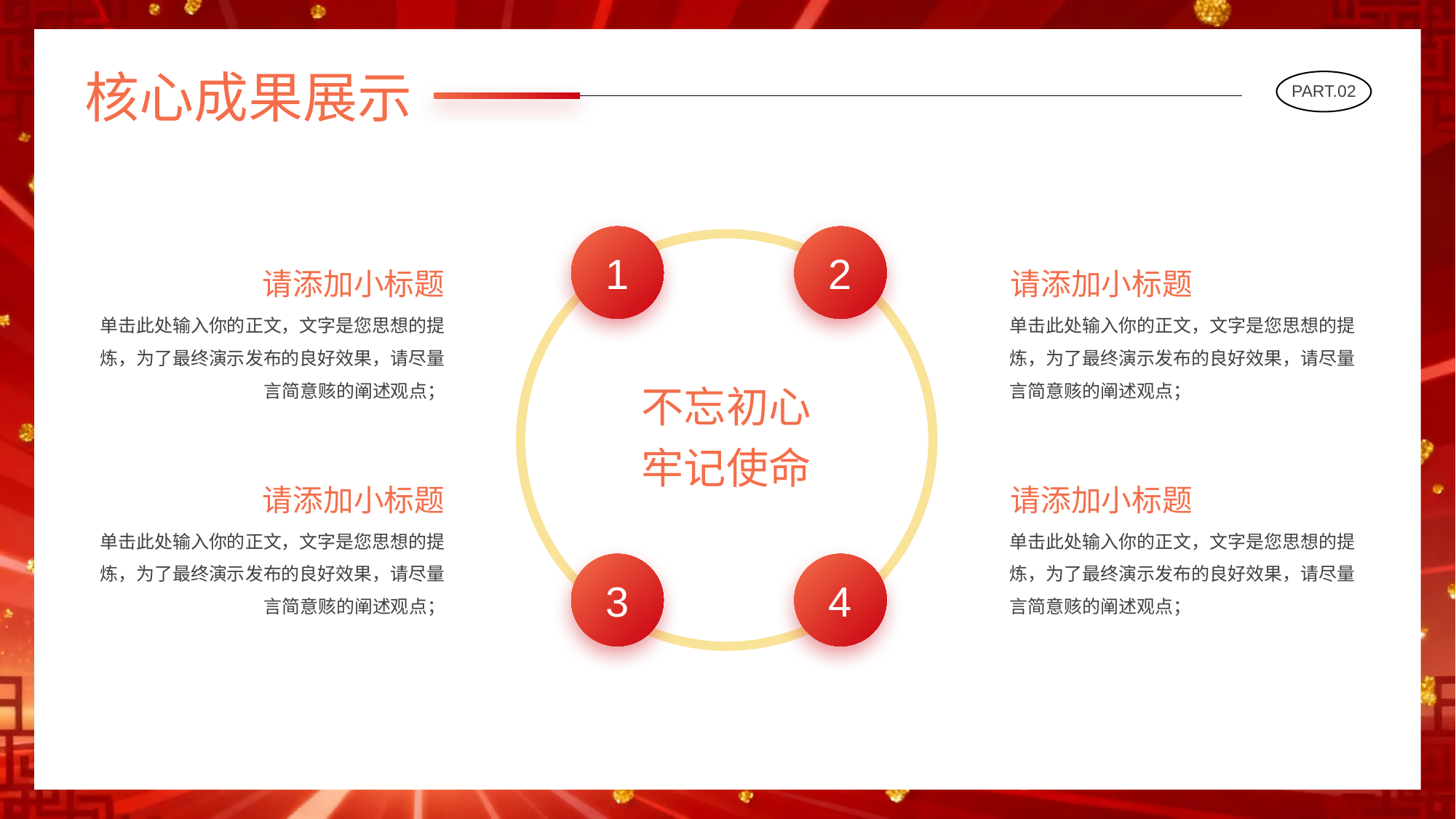

核心成果展示

PART.02

1
2
请添加小标题
单击此处输入你的正文，文字是您思想的提炼，为了最终演示发布的良好效果，请尽量言简意赅的阐述观点；
请添加小标题
单击此处输入你的正文，文字是您思想的提炼，为了最终演示发布的良好效果，请尽量言简意赅的阐述观点；
不忘初心
牢记使命
请添加小标题
单击此处输入你的正文，文字是您思想的提炼，为了最终演示发布的良好效果，请尽量言简意赅的阐述观点；
请添加小标题
单击此处输入你的正文，文字是您思想的提炼，为了最终演示发布的良好效果，请尽量言简意赅的阐述观点；

3
4